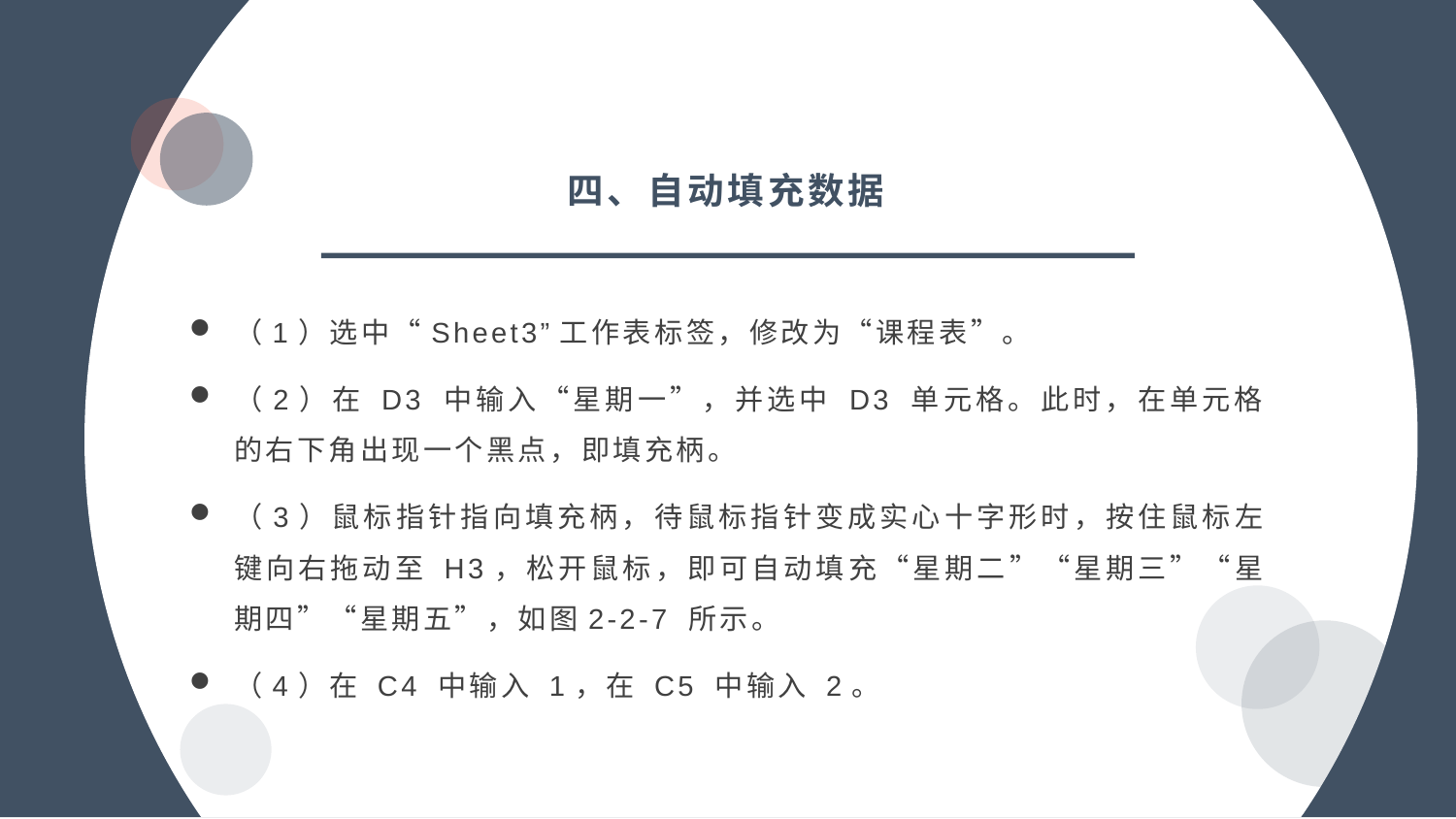

四、自动填充数据

（1）选中“Sheet3”工作表标签，修改为“课程表”。
（2）在 D3 中输入“星期一”，并选中 D3 单元格。此时，在单元格的右下角出现一个黑点，即填充柄。
（3）鼠标指针指向填充柄，待鼠标指针变成实心十字形时，按住鼠标左键向右拖动至 H3，松开鼠标，即可自动填充“星期二”“星期三”“星期四”“星期五”，如图2-2-7 所示。
（4）在 C4 中输入 1，在 C5 中输入 2。